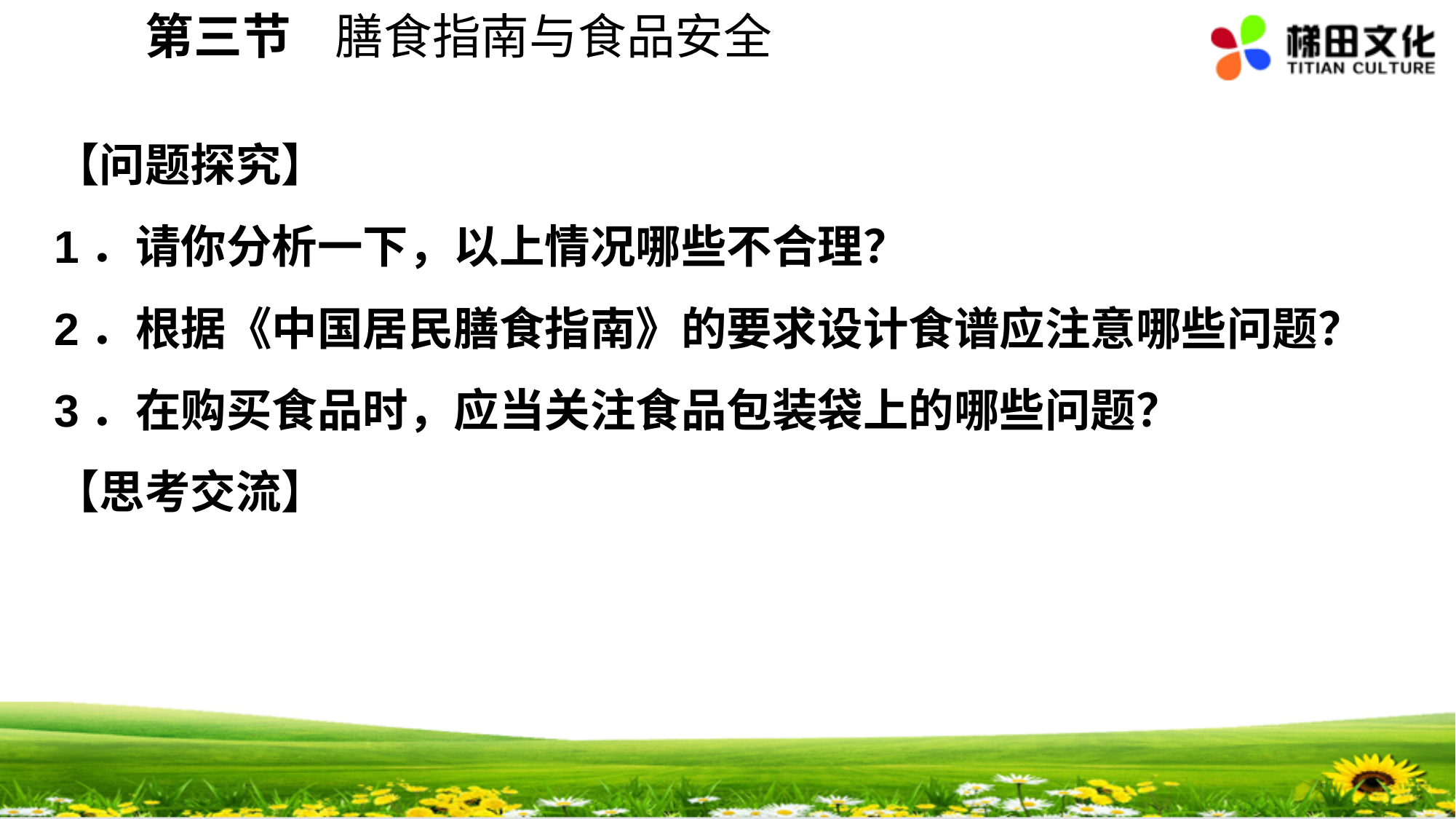

第三节    膳食指南与食品安全
【问题探究】
1．请你分析一下，以上情况哪些不合理？
2．根据《中国居民膳食指南》的要求设计食谱应注意哪些问题？
3．在购买食品时，应当关注食品包装袋上的哪些问题？
【思考交流】